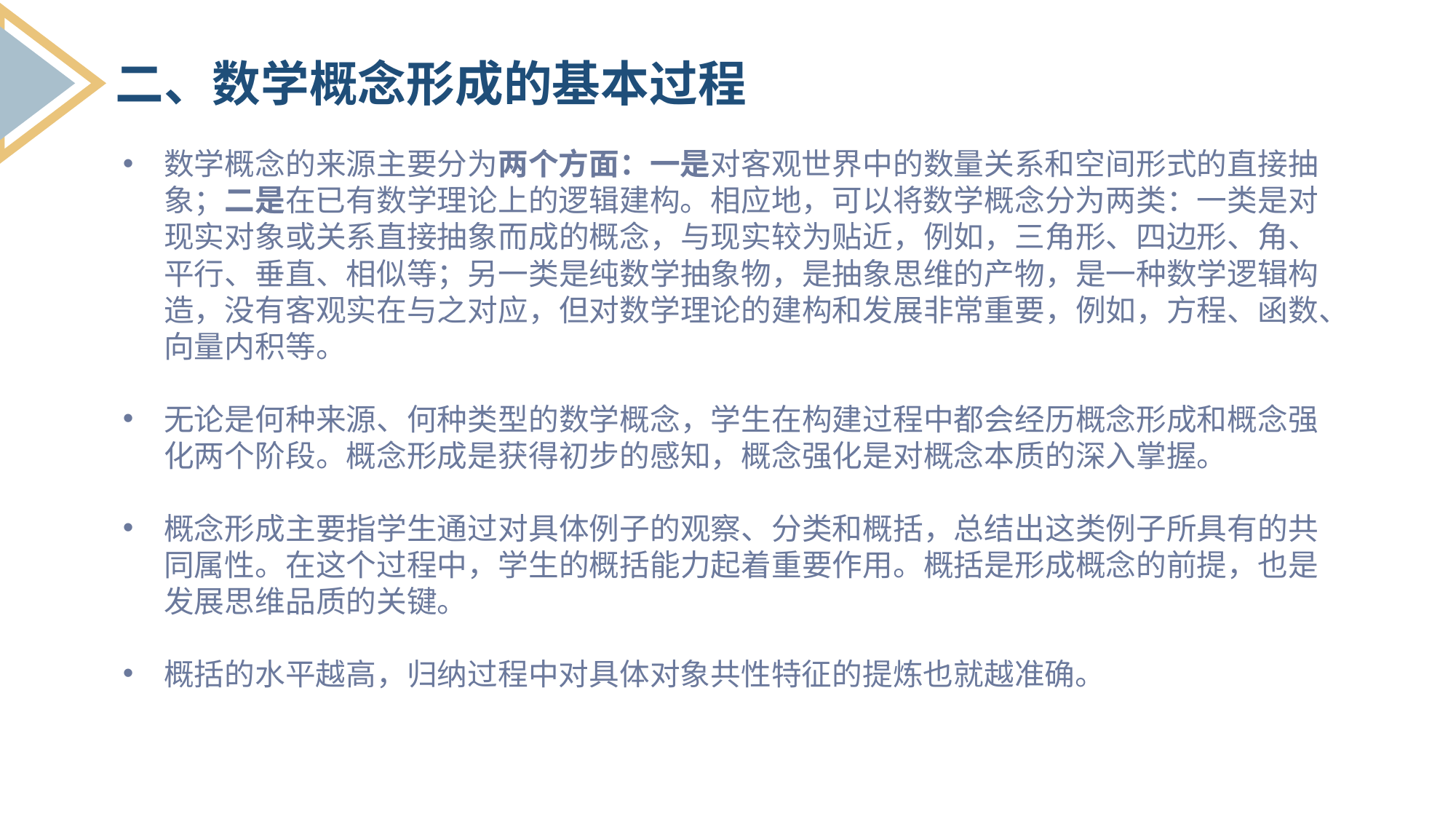

二、数学概念形成的基本过程
数学概念的来源主要分为两个方面：一是对客观世界中的数量关系和空间形式的直接抽象；二是在已有数学理论上的逻辑建构。相应地，可以将数学概念分为两类：一类是对现实对象或关系直接抽象而成的概念，与现实较为贴近，例如，三角形、四边形、角、平行、垂直、相似等；另一类是纯数学抽象物，是抽象思维的产物，是一种数学逻辑构造，没有客观实在与之对应，但对数学理论的建构和发展非常重要，例如，方程、函数、向量内积等。

无论是何种来源、何种类型的数学概念，学生在构建过程中都会经历概念形成和概念强化两个阶段。概念形成是获得初步的感知，概念强化是对概念本质的深入掌握。

概念形成主要指学生通过对具体例子的观察、分类和概括，总结出这类例子所具有的共同属性。在这个过程中，学生的概括能力起着重要作用。概括是形成概念的前提，也是发展思维品质的关键。

概括的水平越高，归纳过程中对具体对象共性特征的提炼也就越准确。